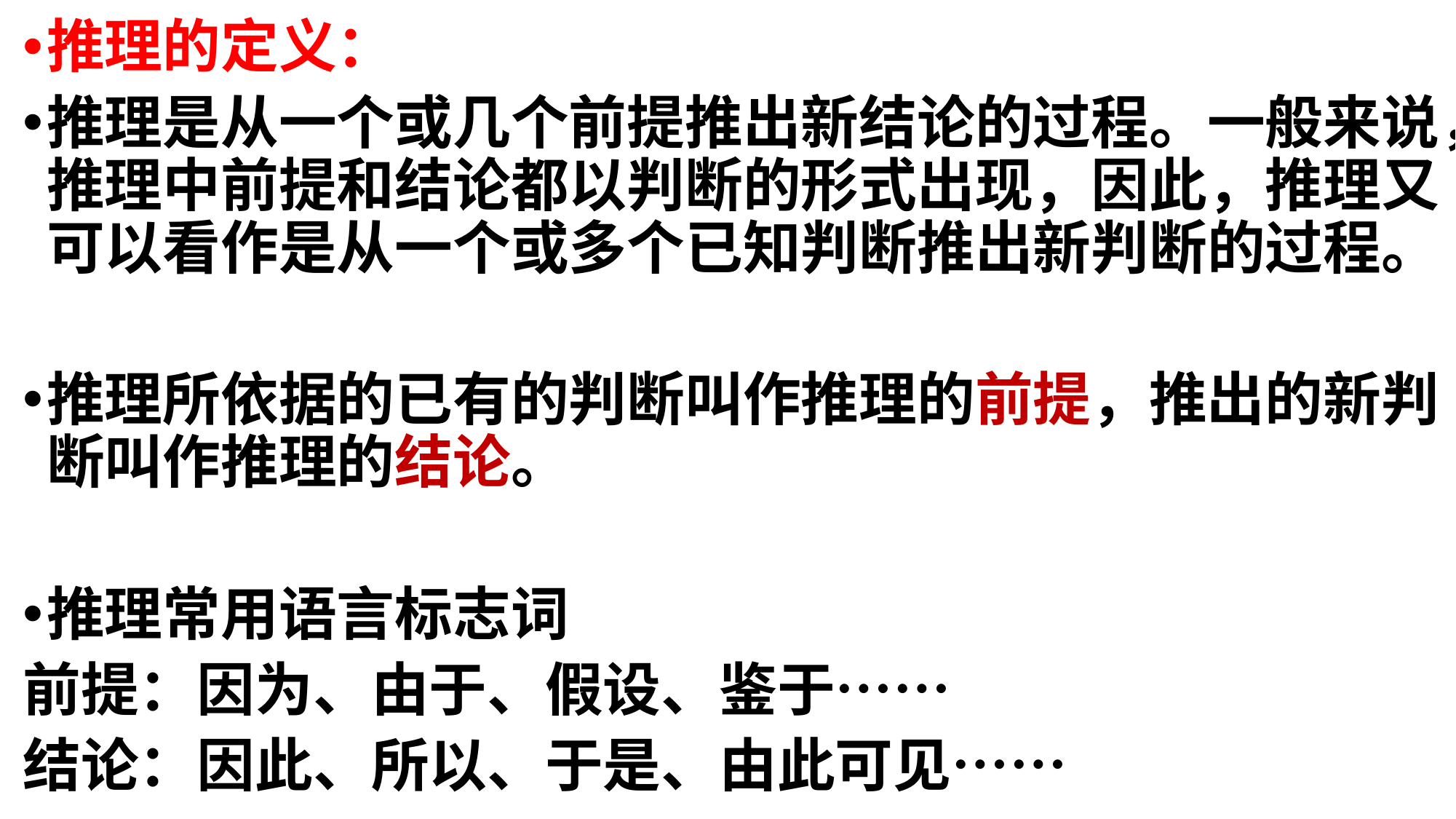

推理的定义：
推理是从一个或几个前提推出新结论的过程。一般来说，推理中前提和结论都以判断的形式出现，因此，推理又可以看作是从一个或多个已知判断推出新判断的过程。

推理所依据的已有的判断叫作推理的前提，推出的新判断叫作推理的结论。

推理常用语言标志词
前提：因为、由于、假设、鉴于……
结论：因此、所以、于是、由此可见……